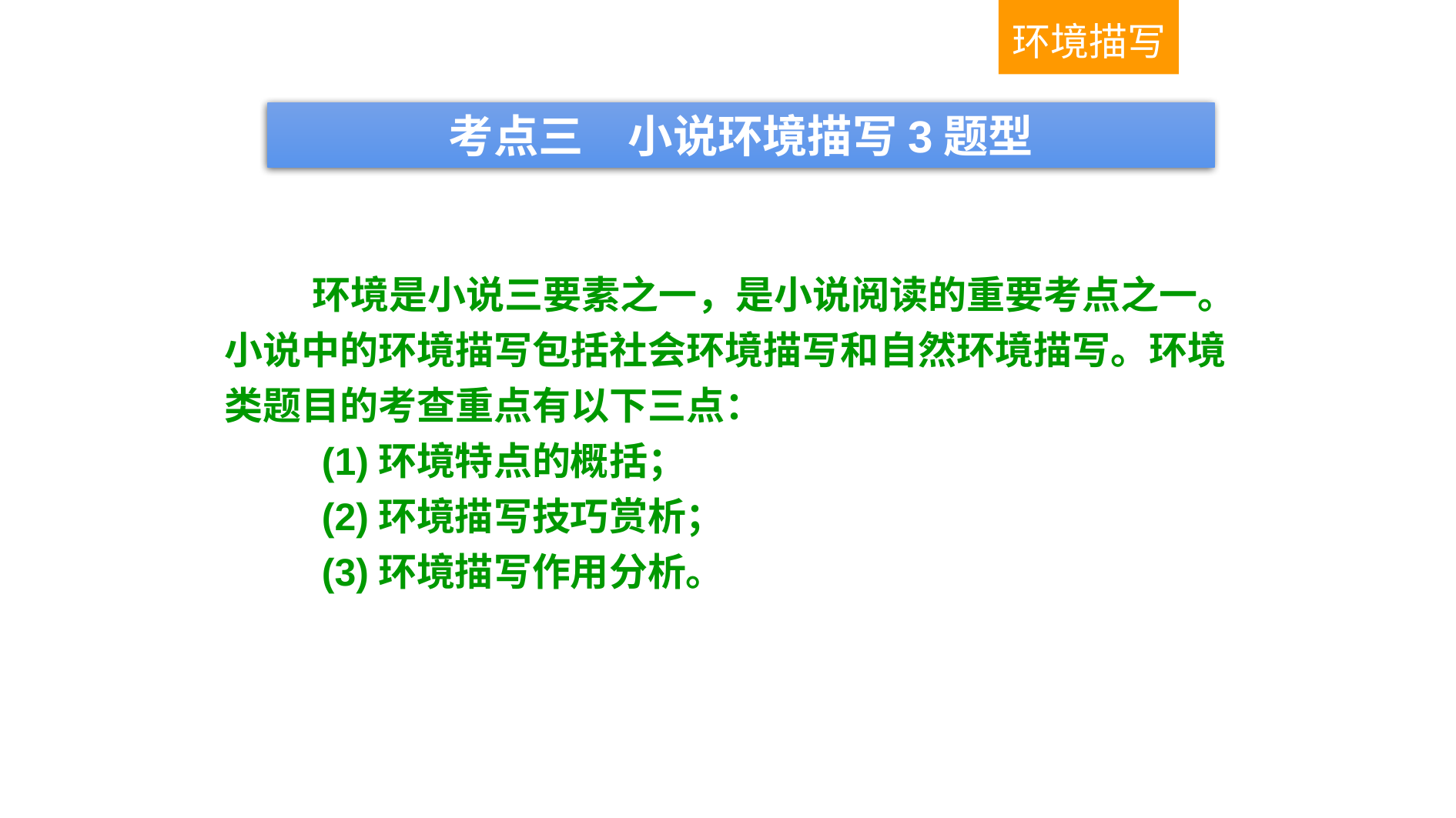

环境描写
考点三　小说环境描写3题型
         环境是小说三要素之一，是小说阅读的重要考点之一。小说中的环境描写包括社会环境描写和自然环境描写。环境类题目的考查重点有以下三点：
         (1)环境特点的概括；
         (2)环境描写技巧赏析；
         (3)环境描写作用分析。